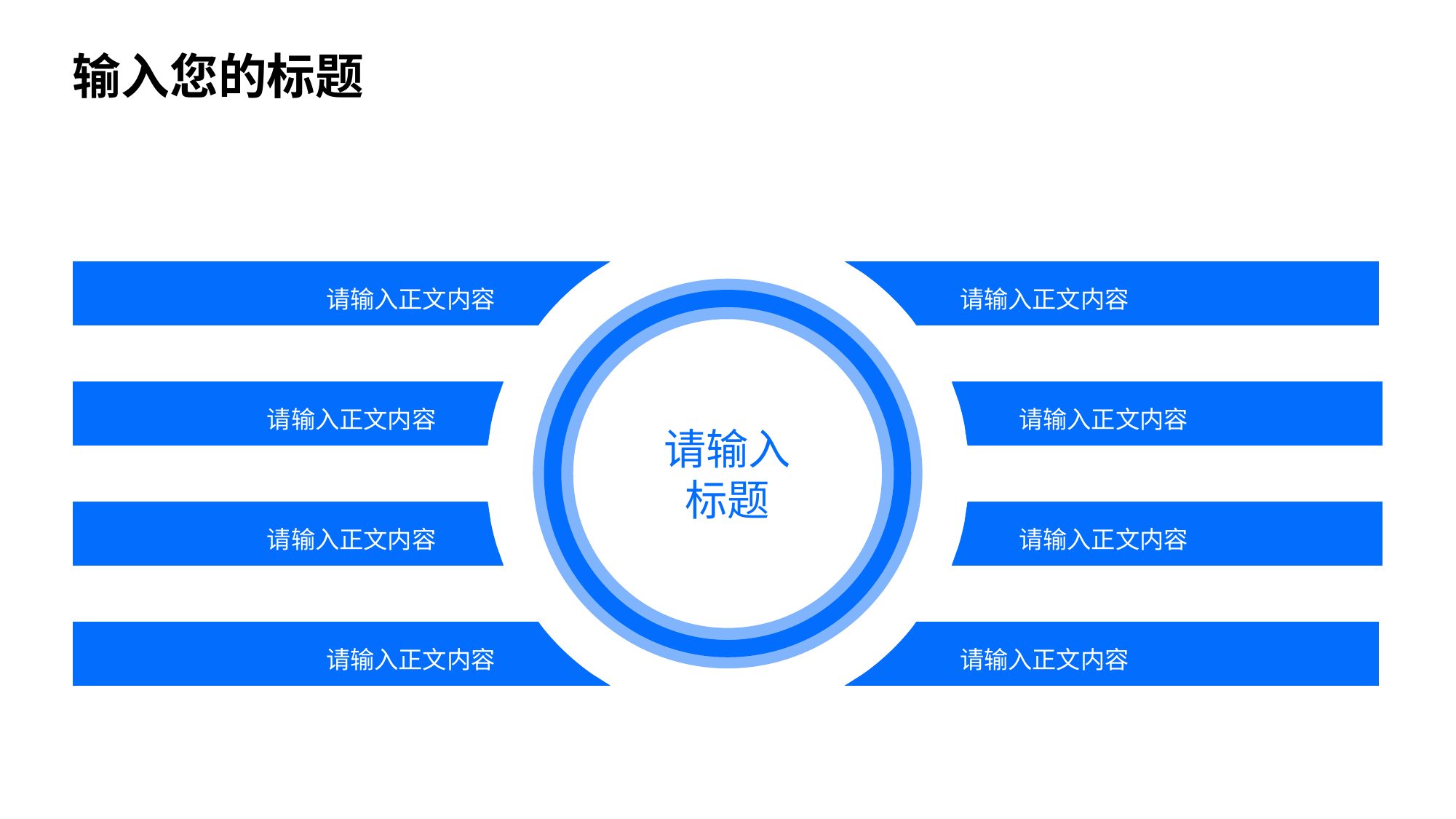

输入您的标题

请输入正文内容
请输入正文内容

请输入正文内容
请输入正文内容
请输入
标题

请输入正文内容
请输入正文内容

请输入正文内容
请输入正文内容